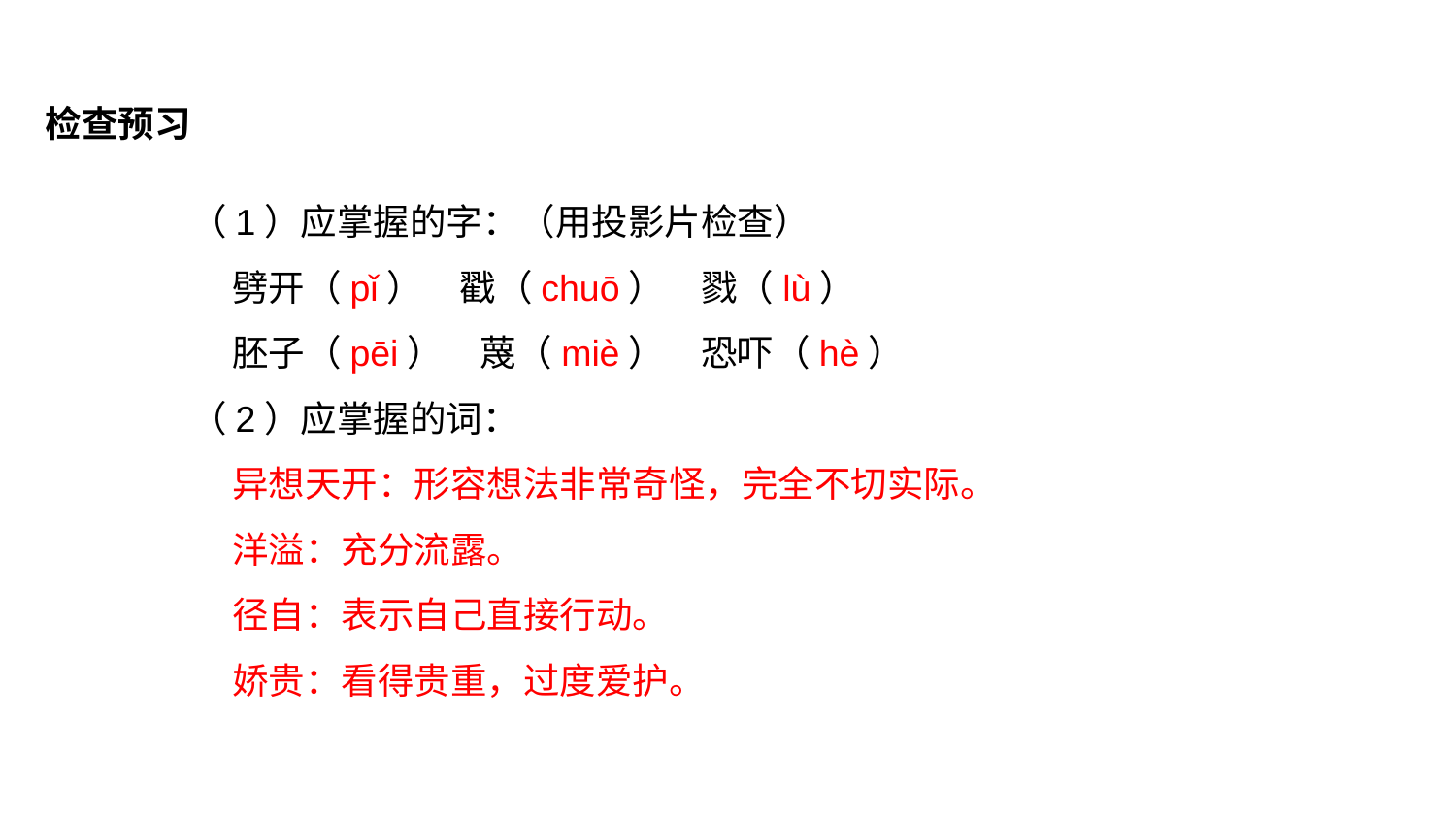

检查预习
（1）应掌握的字：（用投影片检查）
    劈开（pǐ）　戳（chuō）　戮（lù）
    胚子（pēi）　蔑（miè）　恐吓（hè）
（2）应掌握的词：
    异想天开：形容想法非常奇怪，完全不切实际。
    洋溢：充分流露。
    径自：表示自己直接行动。
    娇贵：看得贵重，过度爱护。